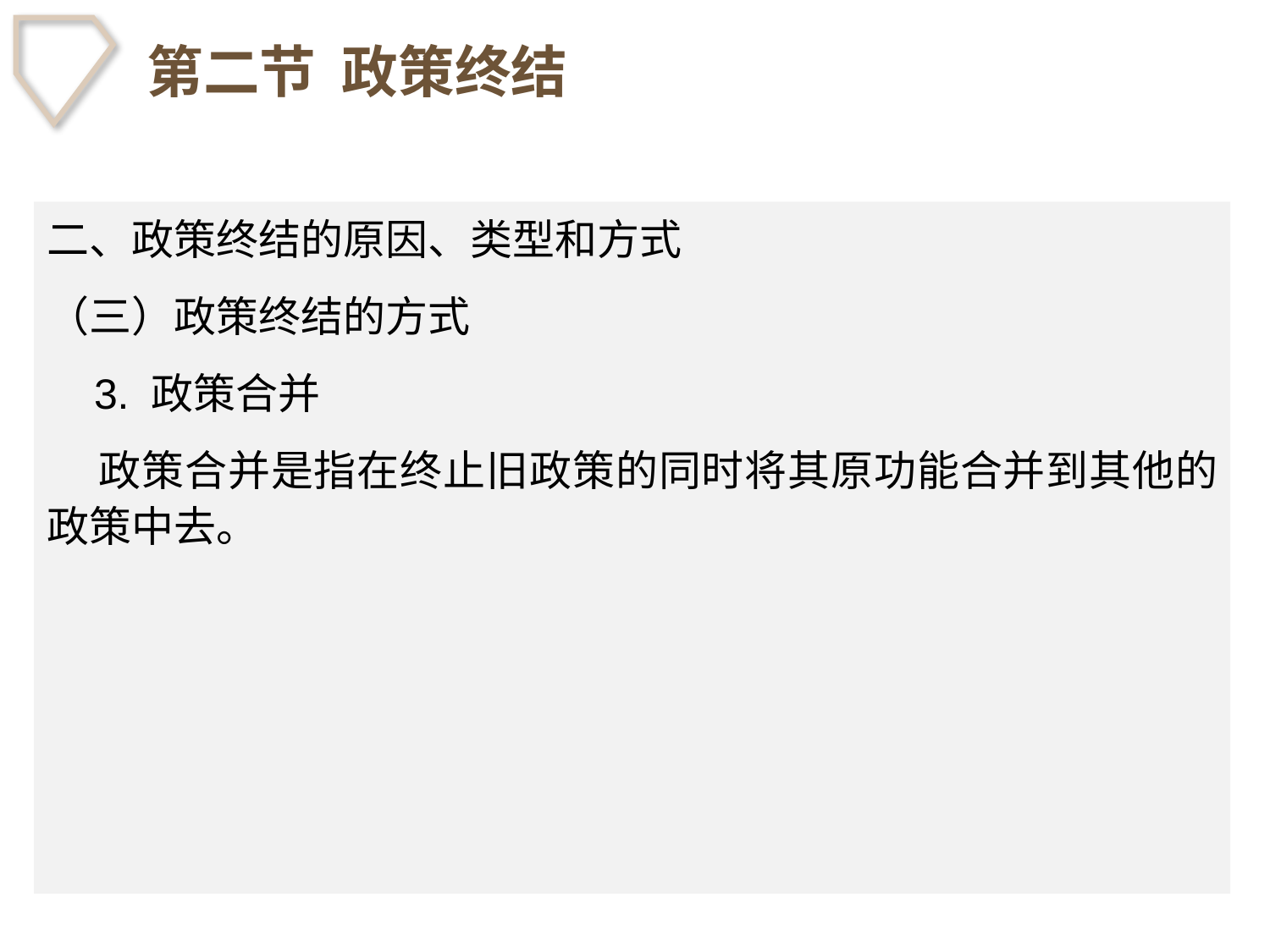

# 第二节  政策终结
二、政策终结的原因、类型和方式
（三）政策终结的方式
    3. 政策合并
    政策合并是指在终止旧政策的同时将其原功能合并到其他的政策中去。